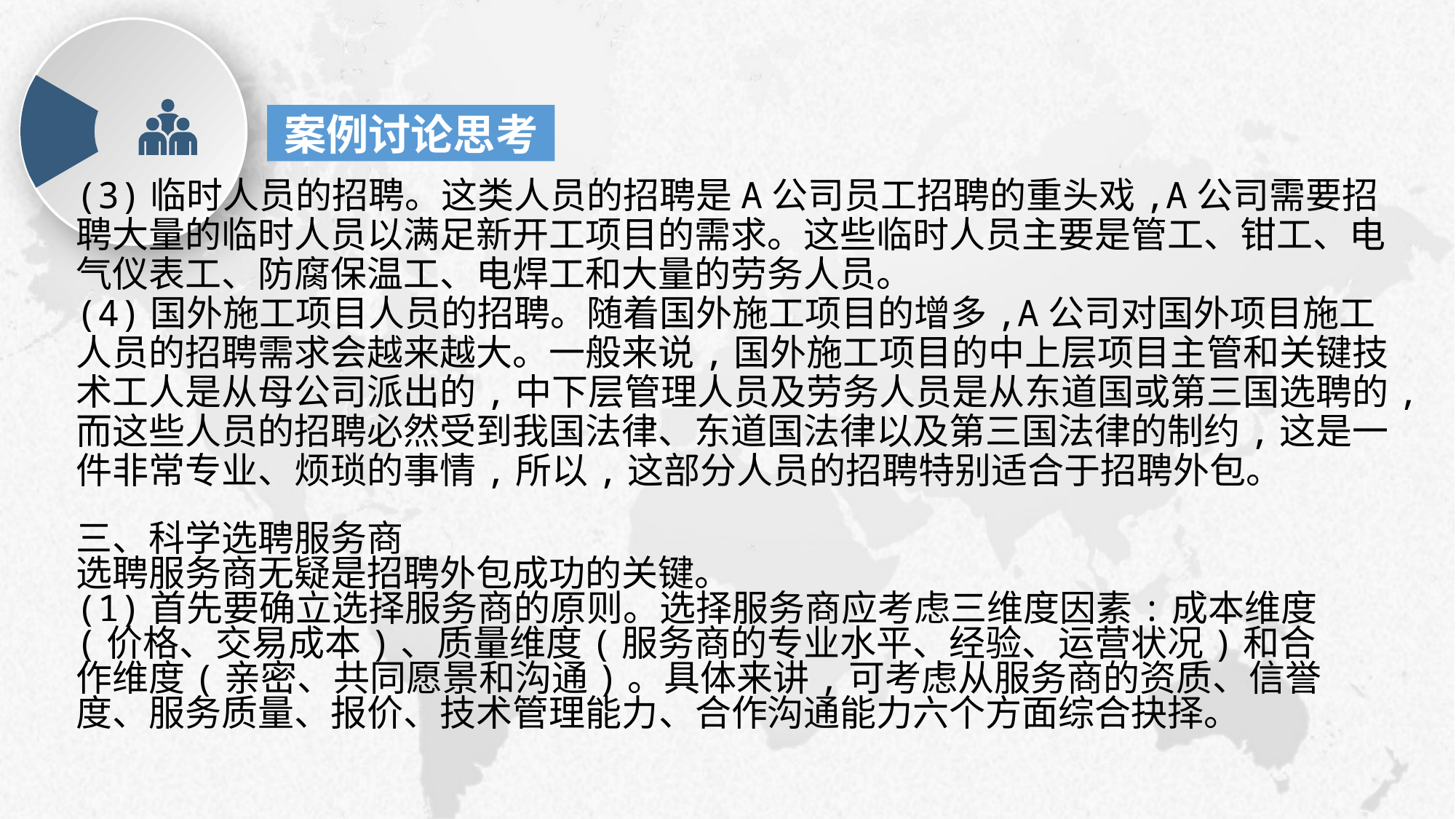

案例讨论思考
(3)临时人员的招聘。这类人员的招聘是A公司员工招聘的重头戏,A公司需要招聘大量的临时人员以满足新开工项目的需求。这些临时人员主要是管工、钳工、电气仪表工、防腐保温工、电焊工和大量的劳务人员。
(4)国外施工项目人员的招聘。随着国外施工项目的增多,A公司对国外项目施工人员的招聘需求会越来越大。一般来说,国外施工项目的中上层项目主管和关键技术工人是从母公司派出的,中下层管理人员及劳务人员是从东道国或第三国选聘的,而这些人员的招聘必然受到我国法律、东道国法律以及第三国法律的制约,这是一件非常专业、烦琐的事情,所以,这部分人员的招聘特别适合于招聘外包。
e7d195523061f1c0deeec63e560781cfd59afb0ea006f2a87ABB68BF51EA6619813959095094C18C62A12F549504892A4AAA8C1554C6663626E05CA27F281A14E6983772AFC3FB97135759321DEA3D70CCCB10945EC5A0322096E752803368C2184698845E3CCD6DB7F651295A8E4F3FDC19EA64A2B4A4AC1434B55AAE41CF0BF61B375C23F3039959E085EE760725AA
三、科学选聘服务商
选聘服务商无疑是招聘外包成功的关键。
(1)首先要确立选择服务商的原则。选择服务商应考虑三维度因素:成本维度(价格、交易成本)、质量维度(服务商的专业水平、经验、运营状况)和合作维度(亲密、共同愿景和沟通)。具体来讲,可考虑从服务商的资质、信誉度、服务质量、报价、技术管理能力、合作沟通能力六个方面综合抉择。